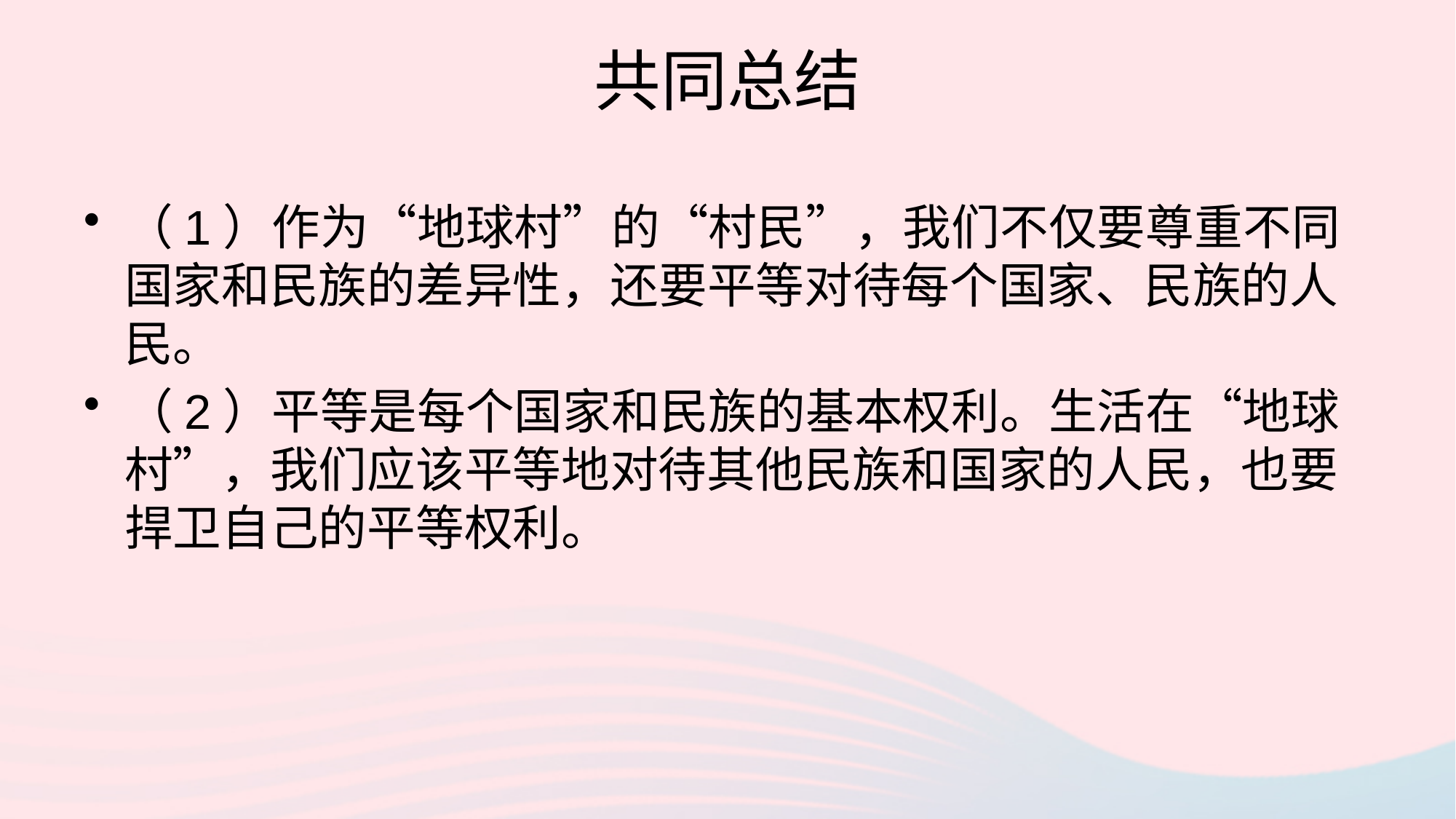

# 共同总结
（1）作为“地球村”的“村民”，我们不仅要尊重不同国家和民族的差异性，还要平等对待每个国家、民族的人民。
（2）平等是每个国家和民族的基本权利。生活在“地球村”，我们应该平等地对待其他民族和国家的人民，也要捍卫自己的平等权利。